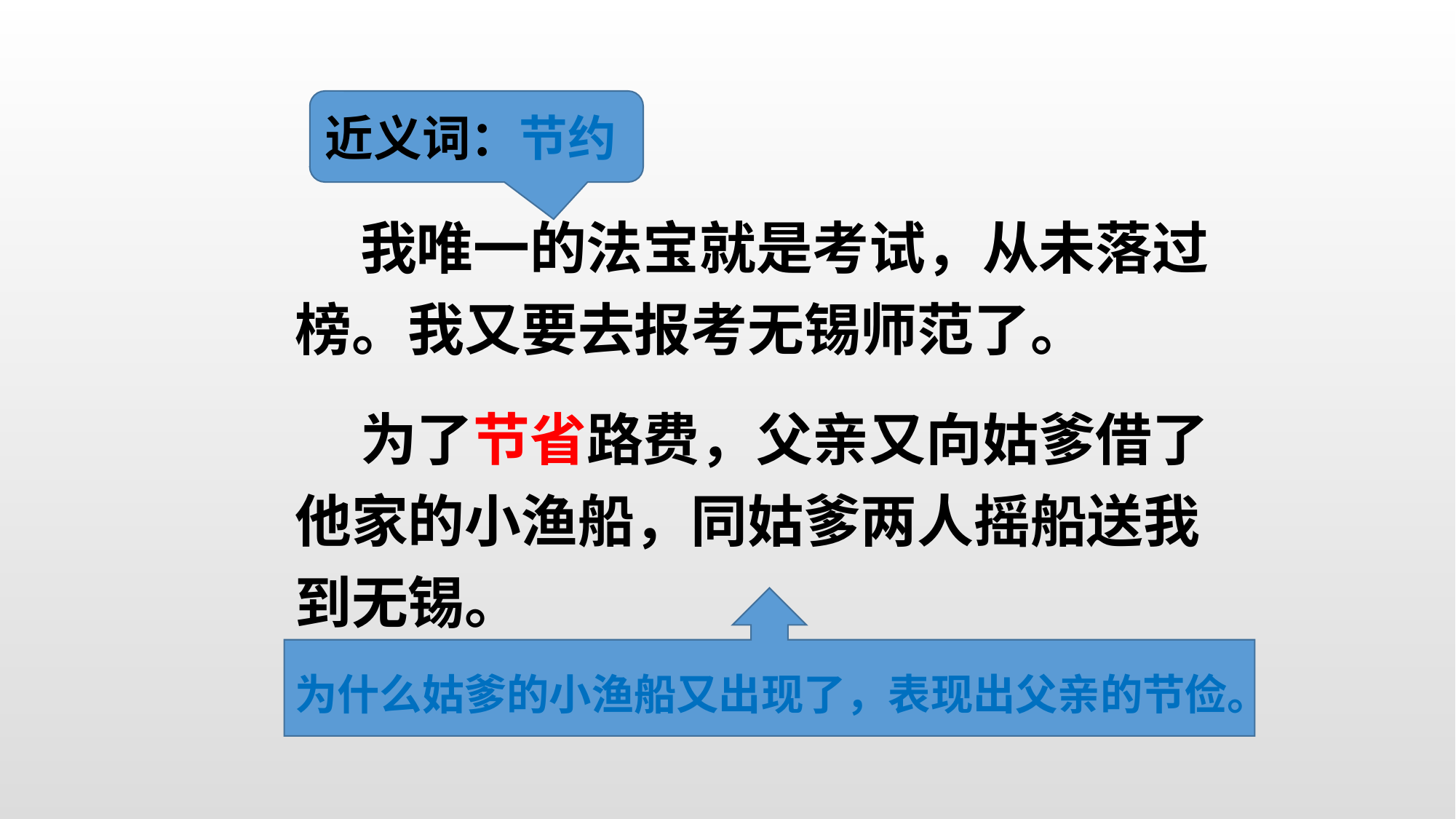

近义词：节约
    我唯一的法宝就是考试，从未落过榜。我又要去报考无锡师范了。
    为了节省路费，父亲又向姑爹借了他家的小渔船，同姑爹两人摇船送我到无锡。
为什么姑爹的小渔船又出现了，表现出父亲的节俭。